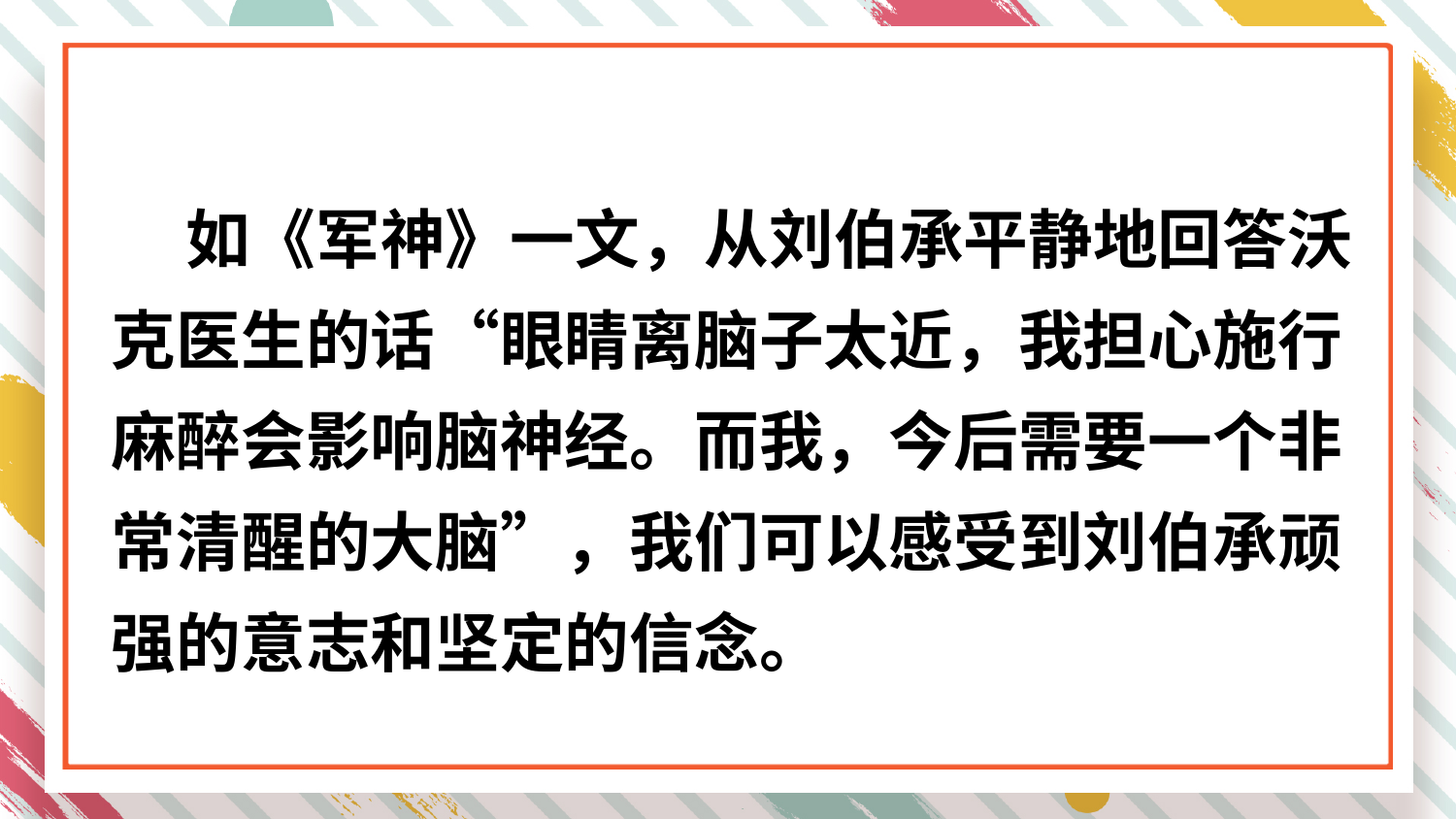

如《军神》一文，从刘伯承平静地回答沃克医生的话“眼睛离脑子太近，我担心施行麻醉会影响脑神经。而我，今后需要一个非常清醒的大脑”，我们可以感受到刘伯承顽强的意志和坚定的信念。